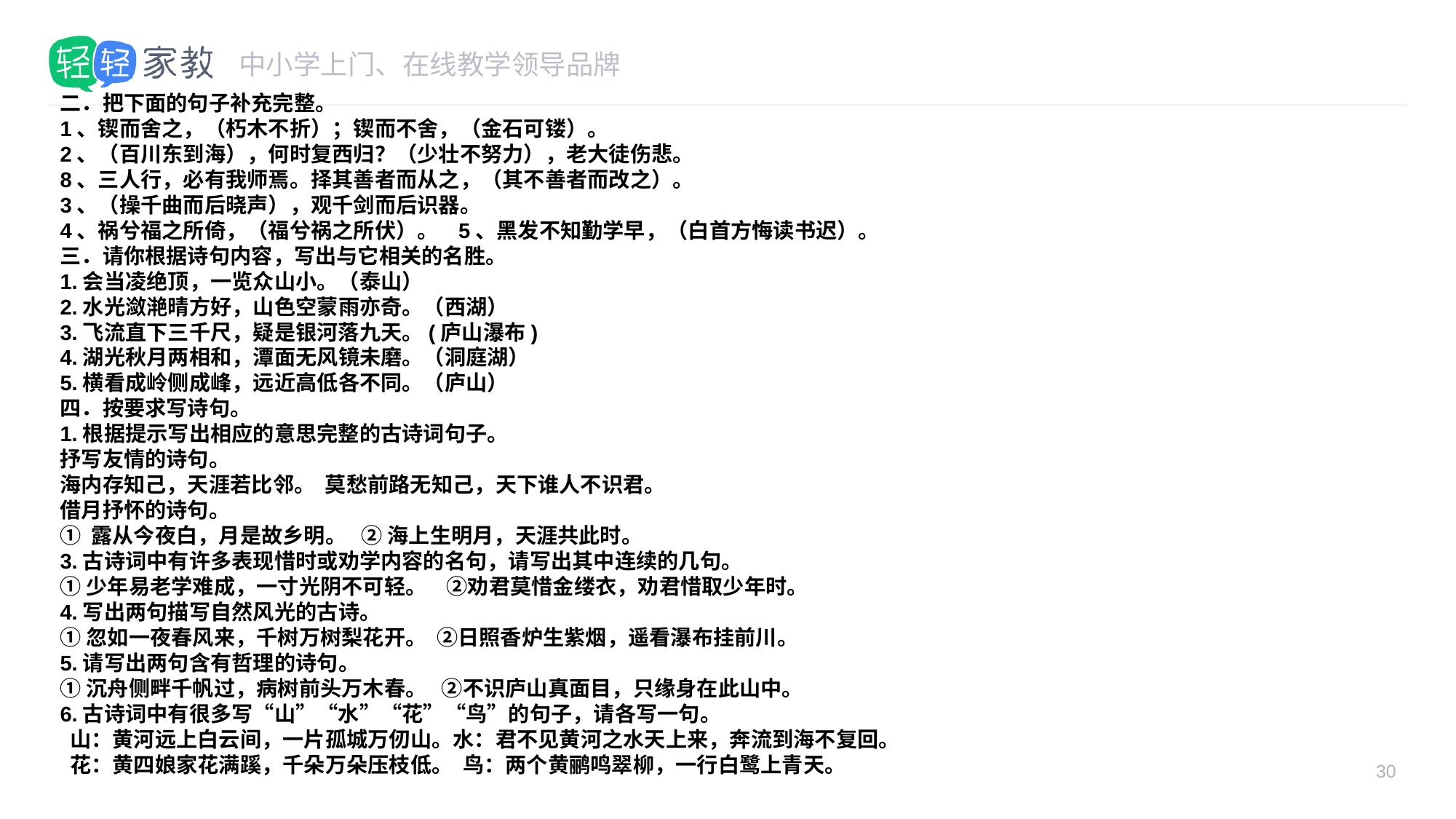

#
二．把下面的句子补充完整。
1、锲而舍之，（朽木不折）；锲而不舍，（金石可镂）。
2、（百川东到海），何时复西归？（少壮不努力），老大徒伤悲。
8、三人行，必有我师焉。择其善者而从之，（其不善者而改之）。
3、（操千曲而后晓声），观千剑而后识器。
4、祸兮福之所倚，（福兮祸之所伏）。   5、黑发不知勤学早，（白首方悔读书迟）。
三．请你根据诗句内容，写出与它相关的名胜。
1.会当凌绝顶，一览众山小。（泰山）
2.水光潋滟晴方好，山色空蒙雨亦奇。（西湖）
3.飞流直下三千尺，疑是银河落九天。(庐山瀑布)
4.湖光秋月两相和，潭面无风镜未磨。（洞庭湖）
5.横看成岭侧成峰，远近高低各不同。（庐山）
四．按要求写诗句。
1.根据提示写出相应的意思完整的古诗词句子。
抒写友情的诗句。
海内存知己，天涯若比邻。  莫愁前路无知己，天下谁人不识君。
借月抒怀的诗句。
① 露从今夜白，月是故乡明。   ② 海上生明月，天涯共此时。
3.古诗词中有许多表现惜时或劝学内容的名句，请写出其中连续的几句。
①少年易老学难成，一寸光阴不可轻。    ②劝君莫惜金缕衣，劝君惜取少年时。
4.写出两句描写自然风光的古诗。
①忽如一夜春风来，千树万树梨花开。  ②日照香炉生紫烟，遥看瀑布挂前川。
5.请写出两句含有哲理的诗句。
①沉舟侧畔千帆过，病树前头万木春。   ②不识庐山真面目，只缘身在此山中。
6.古诗词中有很多写“山”“水”“花”“鸟”的句子，请各写一句。
 山：黄河远上白云间，一片孤城万仞山。水：君不见黄河之水天上来，奔流到海不复回。
 花：黄四娘家花满蹊，千朵万朵压枝低。  鸟：两个黄鹂鸣翠柳，一行白鹭上青天。
30